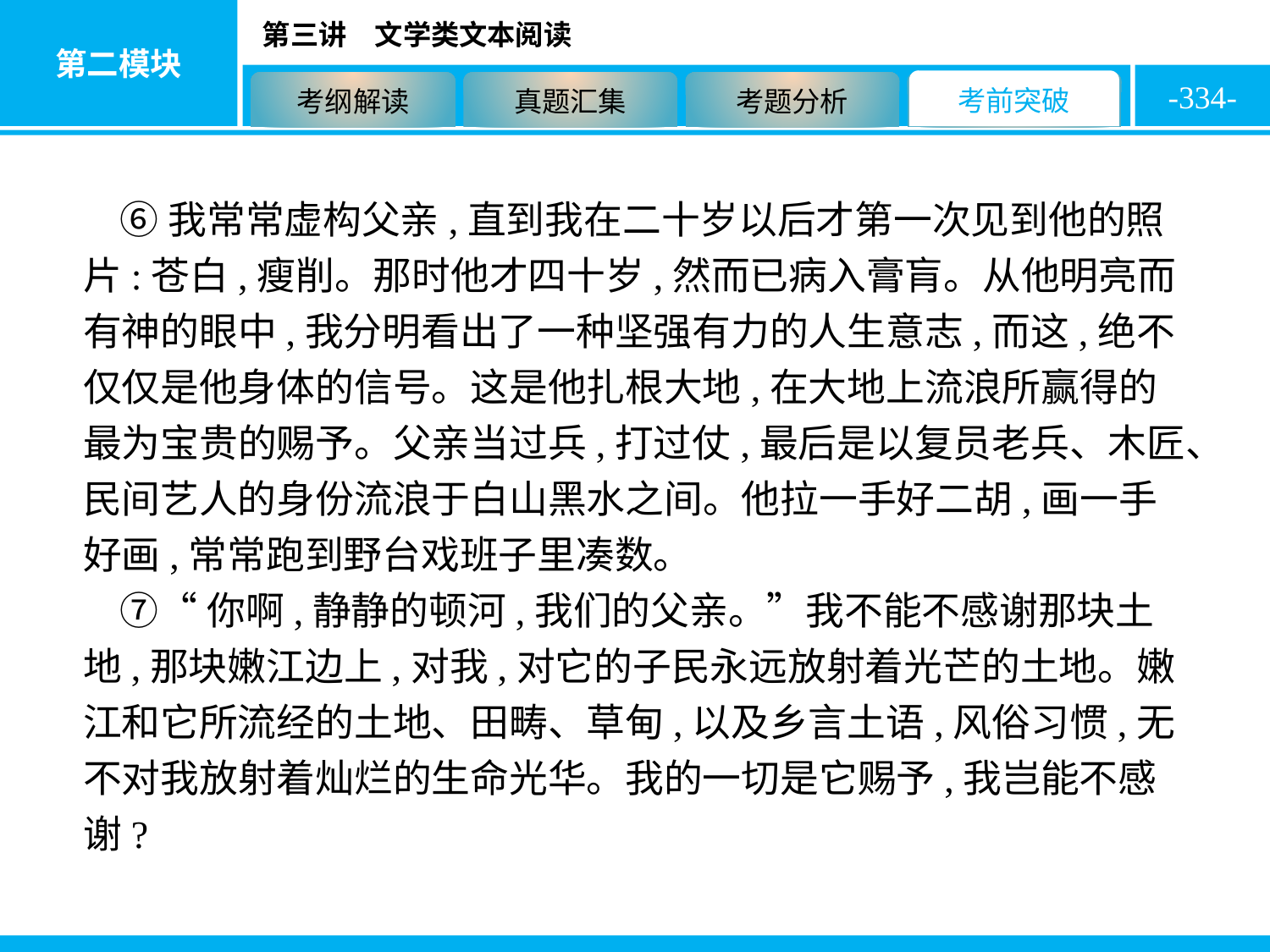

-334-
⑥我常常虚构父亲,直到我在二十岁以后才第一次见到他的照片:苍白,瘦削。那时他才四十岁,然而已病入膏肓。从他明亮而有神的眼中,我分明看出了一种坚强有力的人生意志,而这,绝不仅仅是他身体的信号。这是他扎根大地,在大地上流浪所赢得的最为宝贵的赐予。父亲当过兵,打过仗,最后是以复员老兵、木匠、民间艺人的身份流浪于白山黑水之间。他拉一手好二胡,画一手好画,常常跑到野台戏班子里凑数。
⑦“你啊,静静的顿河,我们的父亲。”我不能不感谢那块土地,那块嫩江边上,对我,对它的子民永远放射着光芒的土地。嫩江和它所流经的土地、田畴、草甸,以及乡言土语,风俗习惯,无不对我放射着灿烂的生命光华。我的一切是它赐予,我岂能不感谢?